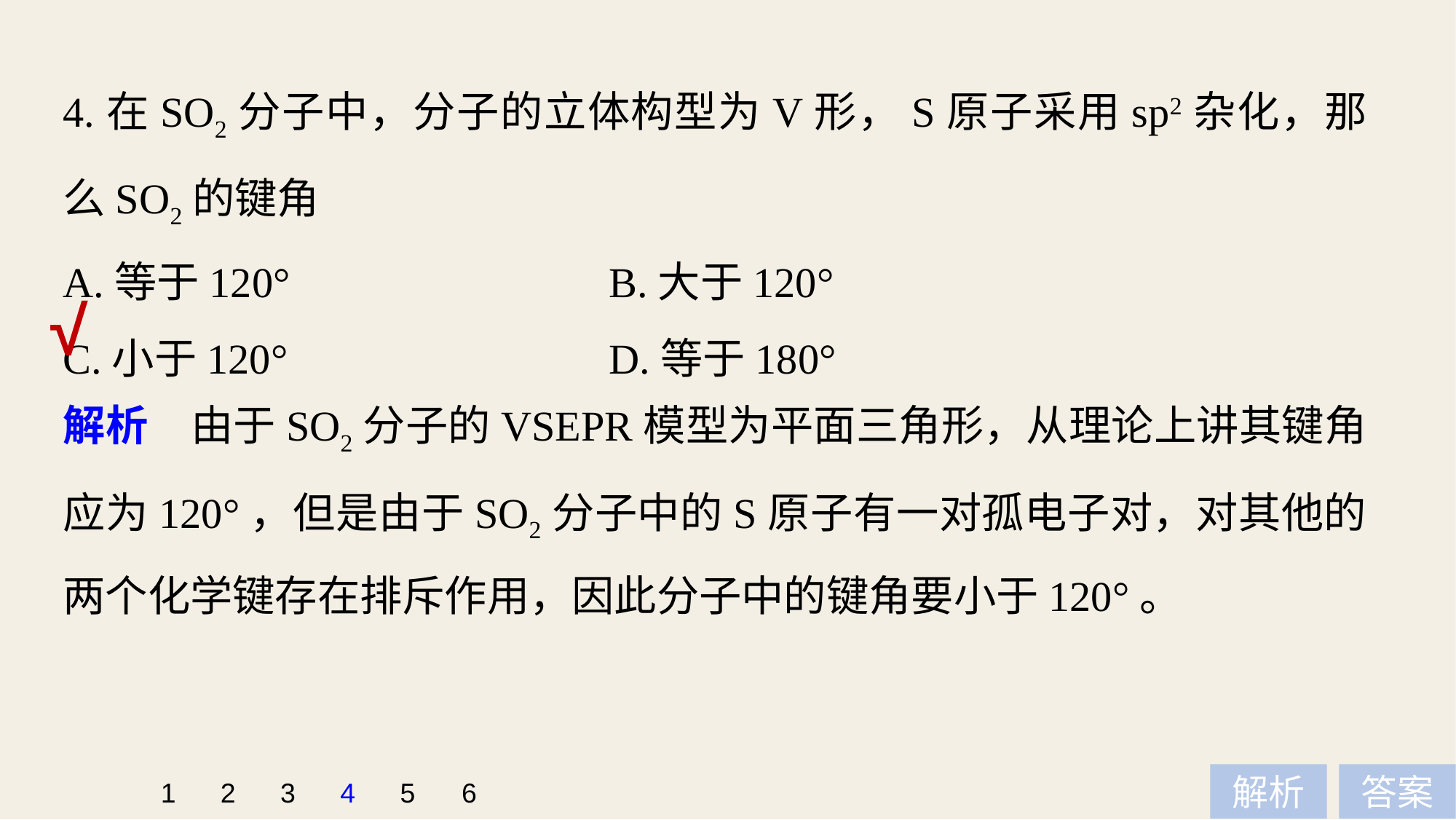

4.在SO2分子中，分子的立体构型为V形，S原子采用sp2杂化，那么SO2的键角
A.等于120°  			B.大于120°
C.小于120°  			D.等于180°
√
解析　由于SO2分子的VSEPR模型为平面三角形，从理论上讲其键角应为120°，但是由于SO2分子中的S原子有一对孤电子对，对其他的两个化学键存在排斥作用，因此分子中的键角要小于120°。
1
2
3
4
5
6
解析
答案